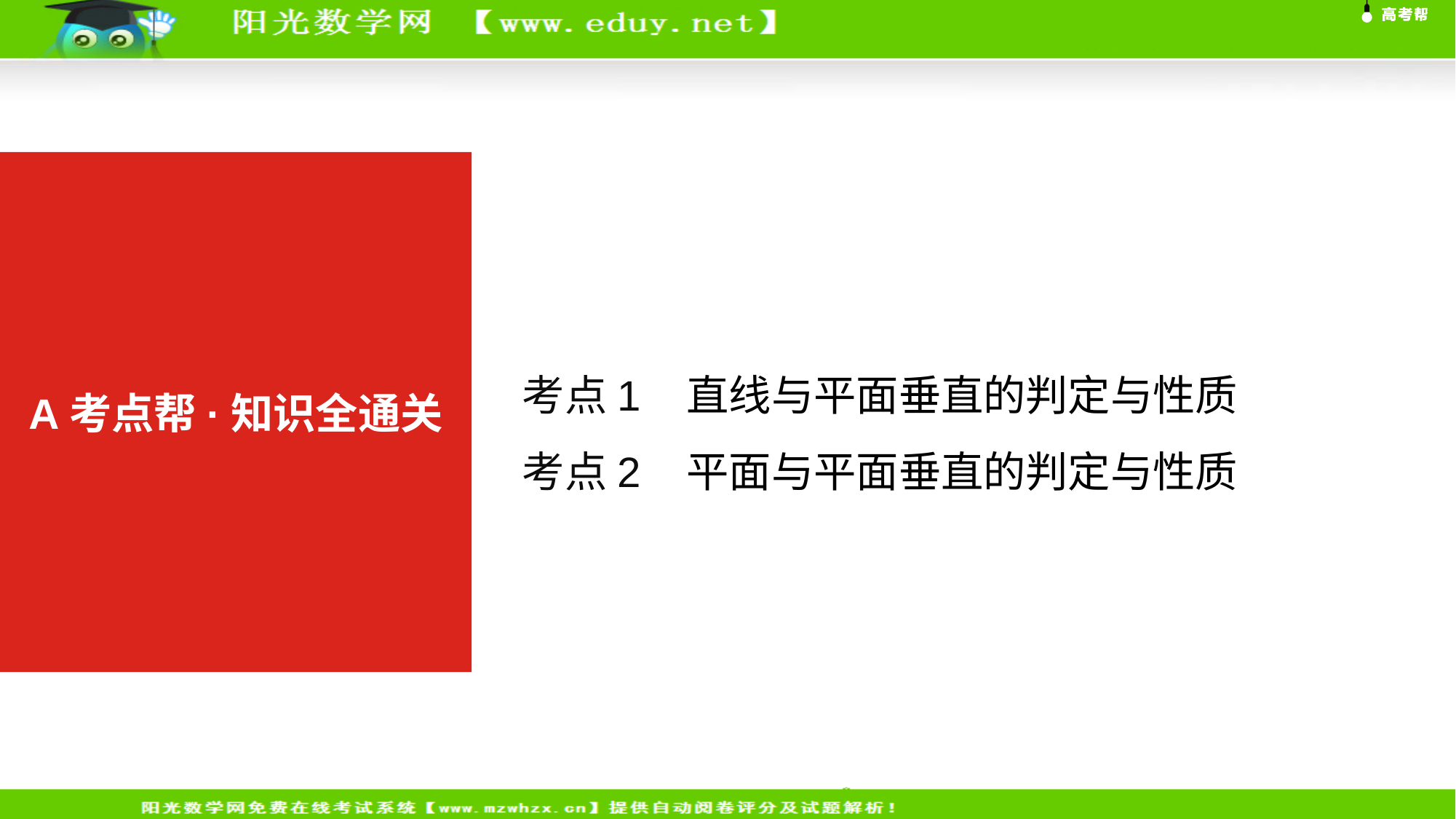

A考点帮·知识全通关
考点1   直线与平面垂直的判定与性质
考点2   平面与平面垂直的判定与性质